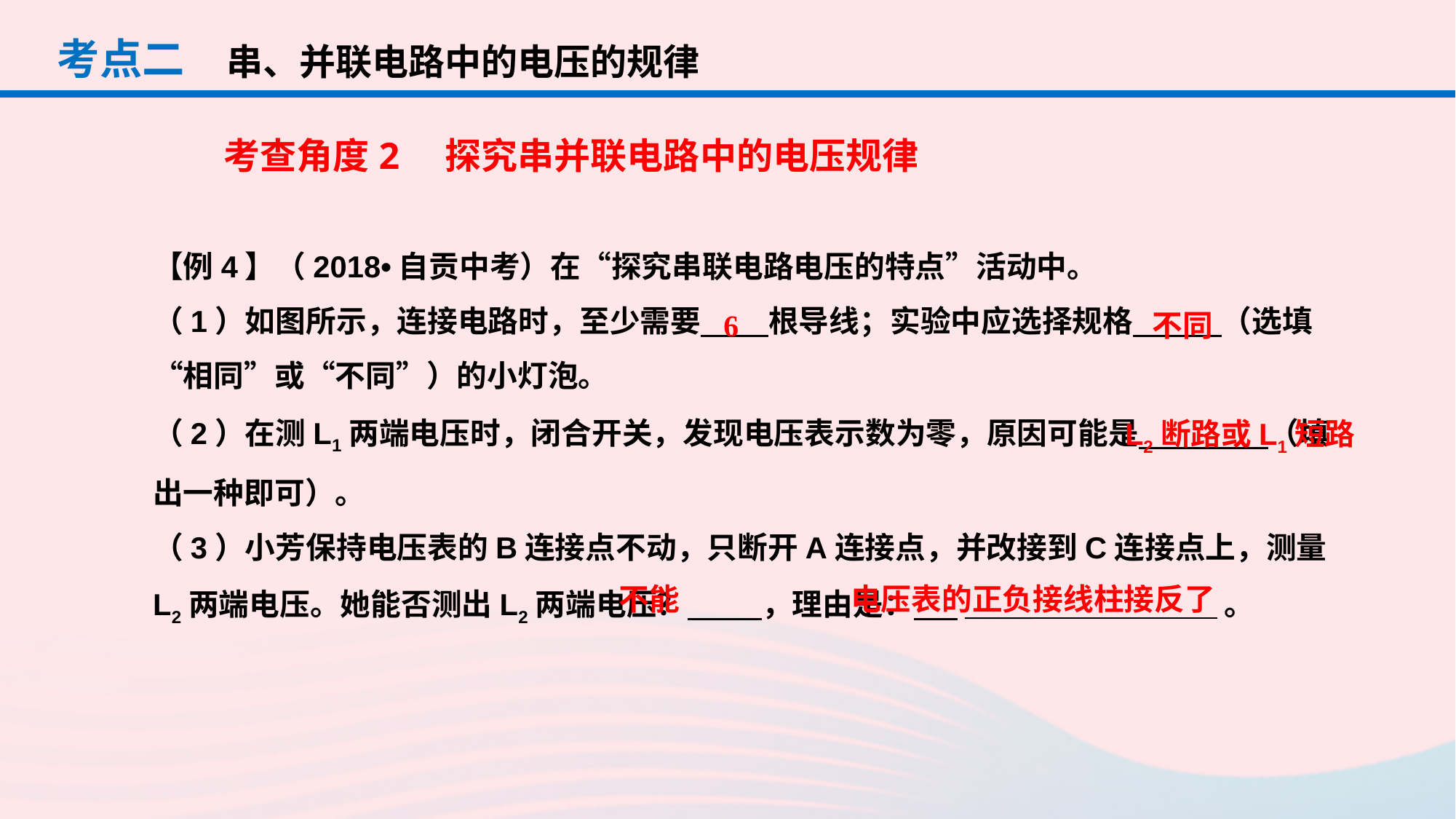

考点二
串、并联电路中的电压的规律
考查角度2　探究串并联电路中的电压规律
【例4】（2018•自贡中考）在“探究串联电路电压的特点”活动中。
（1）如图所示，连接电路时，至少需要　 　根导线；实验中应选择规格　    　（选填“相同”或“不同”）的小灯泡。
（2）在测L1两端电压时，闭合开关，发现电压表示数为零，原因可能是　          　（填出一种即可）。
（3）小芳保持电压表的B连接点不动，只断开A连接点，并改接到C连接点上，测量L2两端电压。她能否测出L2两端电压？　  　，理由是：　  ____                      。

不同
6
L2断路或L1短路
不能
电压表的正负接线柱接反了